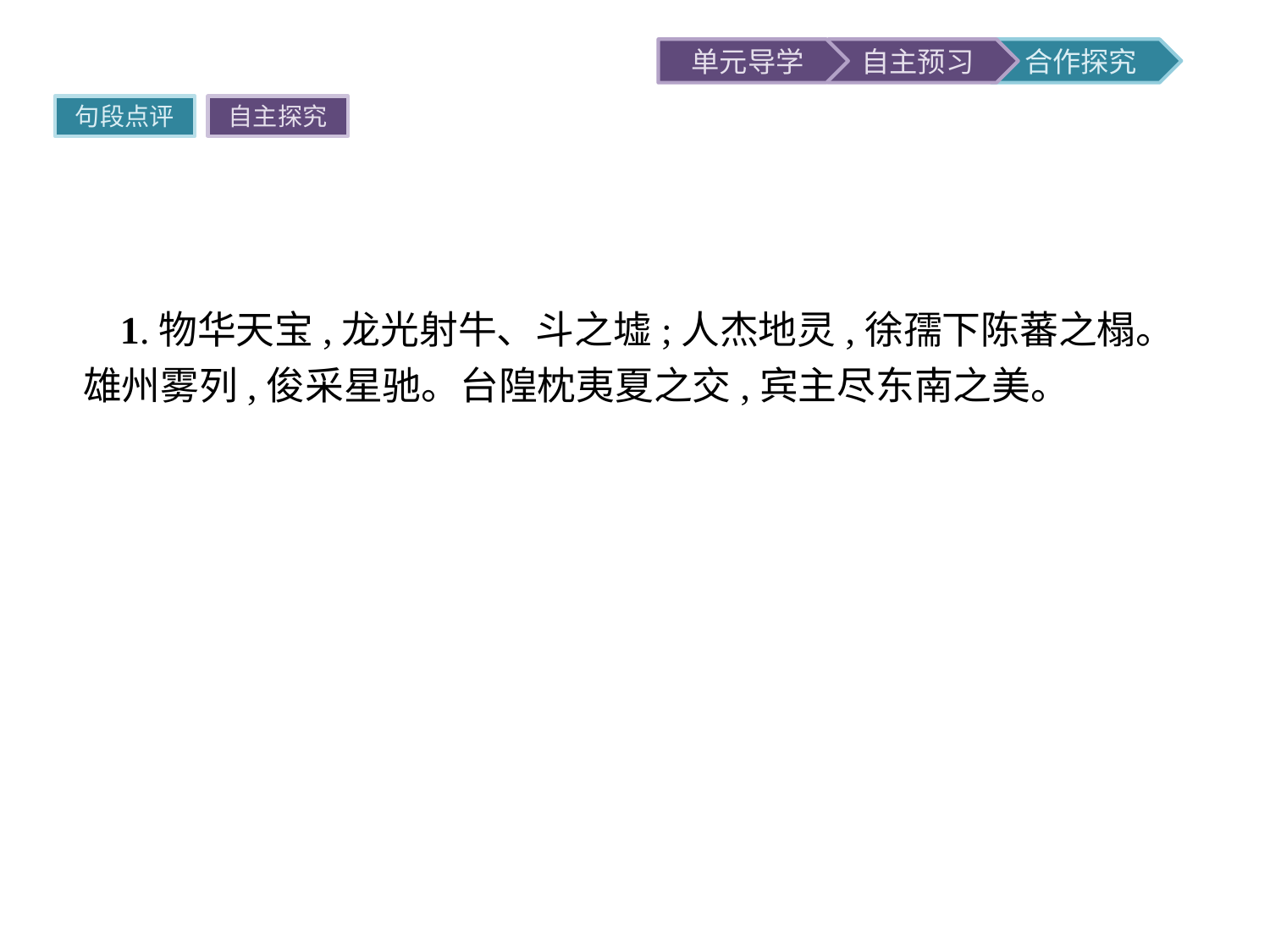

句段点评
自主探究
1.物华天宝,龙光射牛、斗之墟;人杰地灵,徐孺下陈蕃之榻。雄州雾列,俊采星驰。台隍枕夷夏之交,宾主尽东南之美。
翻译地上的宝物焕发为天上的宝气,宝剑的光辉照射在牛、斗两星宿所在之处;当地涌现许多人物,有灵秀之气,令陈蕃折服的徐孺子就是典型。雄伟的洪州非常繁华,有才之士多如群星般飞驰。南昌地处汉族与少数民族交界地区,(宴会上)宾客和主人囊括了东南一带所有的人才。